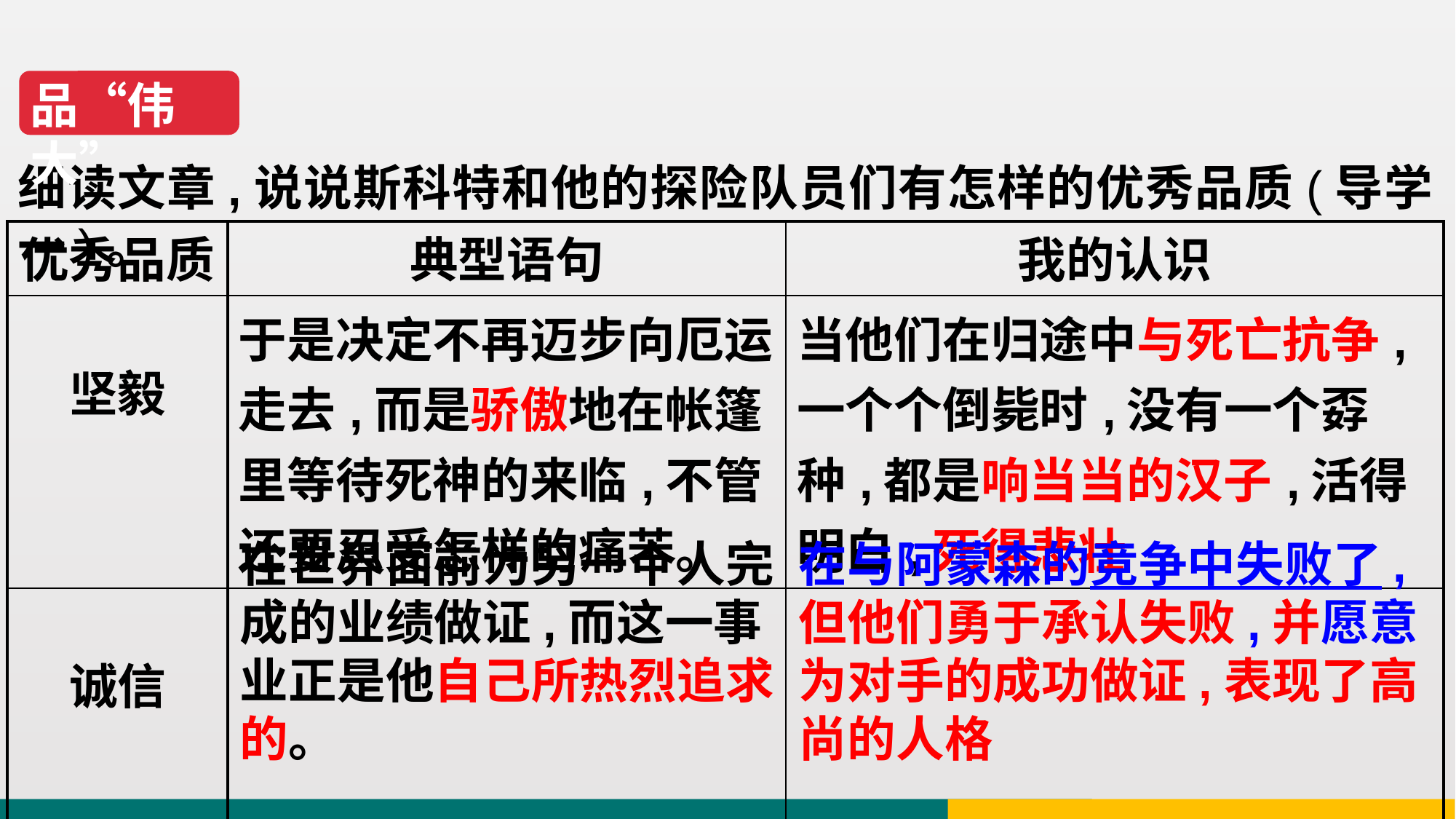

品“伟大”
细读文章,说说斯科特和他的探险队员们有怎样的优秀品质(导学一)。
| 优秀品质 | 典型语句 | 我的认识 |
| --- | --- | --- |
| 坚毅 | 于是决定不再迈步向厄运走去,而是骄傲地在帐篷里等待死神的来临,不管还要忍受怎样的痛苦。 | 当他们在归途中与死亡抗争,一个个倒毙时,没有一个孬种,都是响当当的汉子,活得明白,死得悲壮 |
| 诚信 |  |  |
在世界面前为另一个人完成的业绩做证,而这一事业正是他自己所热烈追求的。
在与阿蒙森的竞争中失败了,但他们勇于承认失败,并愿意为对手的成功做证,表现了高尚的人格